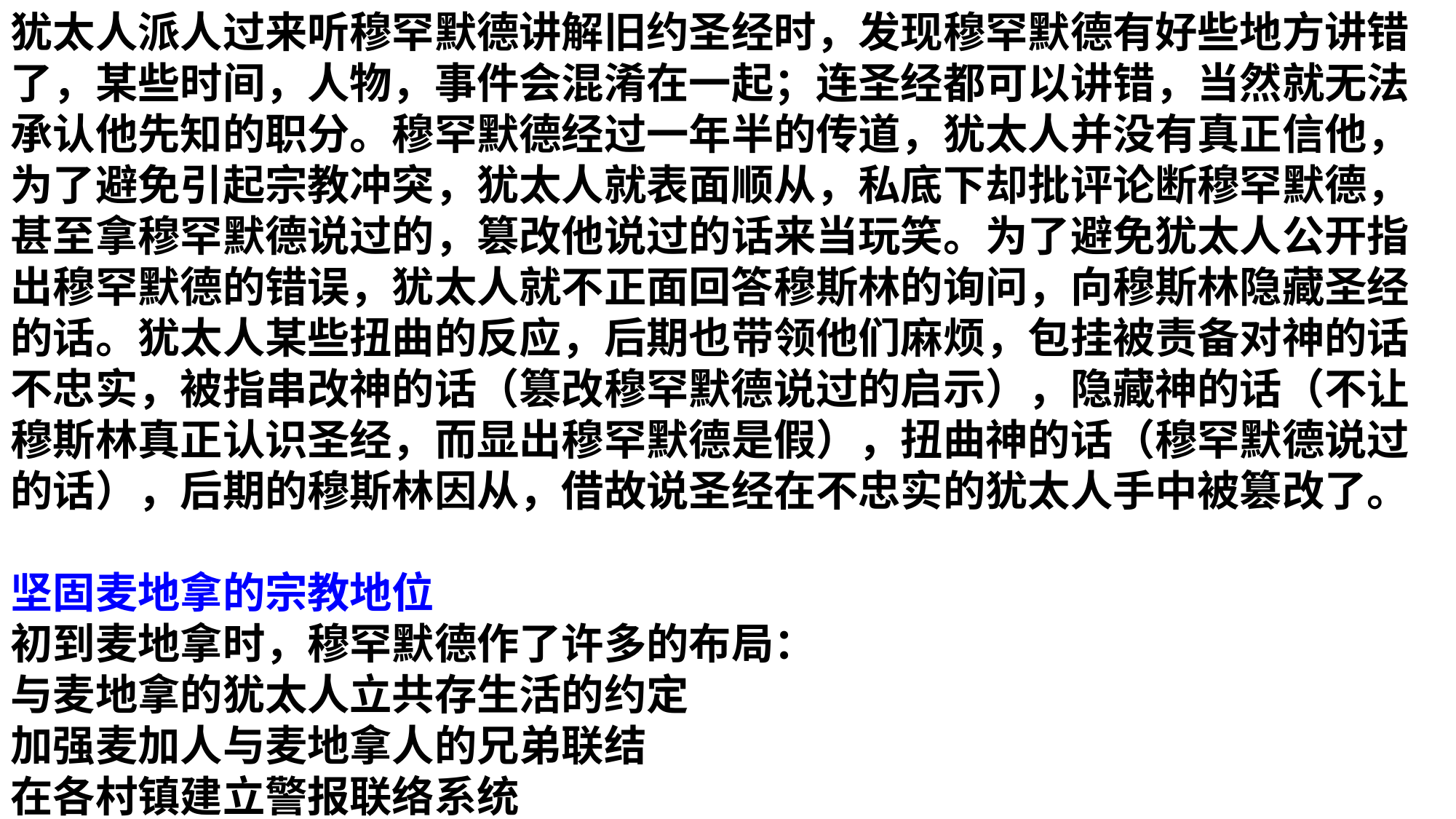

犹太人派人过来听穆罕默德讲解旧约圣经时，发现穆罕默德有好些地方讲错了，某些时间，人物，事件会混淆在一起；连圣经都可以讲错，当然就无法承认他先知的职分。穆罕默德经过一年半的传道，犹太人并没有真正信他，为了避免引起宗教冲突，犹太人就表面顺从，私底下却批评论断穆罕默德，甚至拿穆罕默德说过的，篡改他说过的话来当玩笑。为了避免犹太人公开指出穆罕默德的错误，犹太人就不正面回答穆斯林的询问，向穆斯林隐藏圣经的话。犹太人某些扭曲的反应，后期也带领他们麻烦，包挂被责备对神的话不忠实，被指串改神的话（篡改穆罕默德说过的启示），隐藏神的话（不让穆斯林真正认识圣经，而显出穆罕默德是假），扭曲神的话（穆罕默德说过的话），后期的穆斯林因从，借故说圣经在不忠实的犹太人手中被篡改了。

坚固麦地拿的宗教地位
初到麦地拿时，穆罕默德作了许多的布局：
与麦地拿的犹太人立共存生活的约定
加强麦加人与麦地拿人的兄弟联结
在各村镇建立警报联络系统